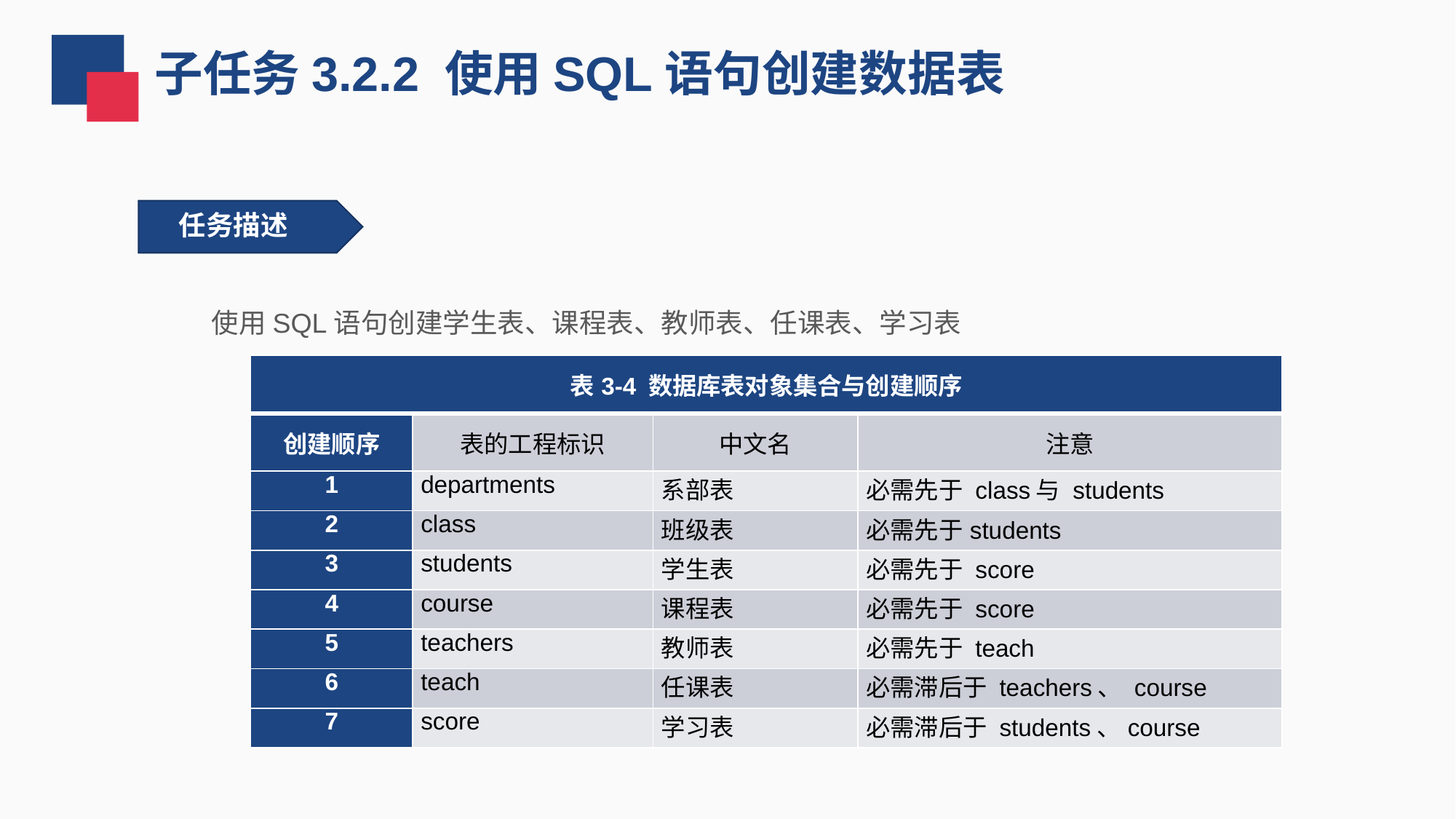

子任务3.2.2 使用SQL语句创建数据表

任务描述
         使用SQL语句创建学生表、课程表、教师表、任课表、学习表
| 表3-4 数据库表对象集合与创建顺序 |  |  |  |
| --- | --- | --- | --- |
| 创建顺序 | 表的工程标识 | 中文名 | 注意 |
| 1 | departments | 系部表 | 必需先于 class与 students |
| 2 | class | 班级表 | 必需先于students |
| 3 | students | 学生表 | 必需先于 score |
| 4 | course | 课程表 | 必需先于 score |
| 5 | teachers | 教师表 | 必需先于 teach |
| 6 | teach | 任课表 | 必需滞后于 teachers、 course |
| 7 | score | 学习表 | 必需滞后于 students、course |